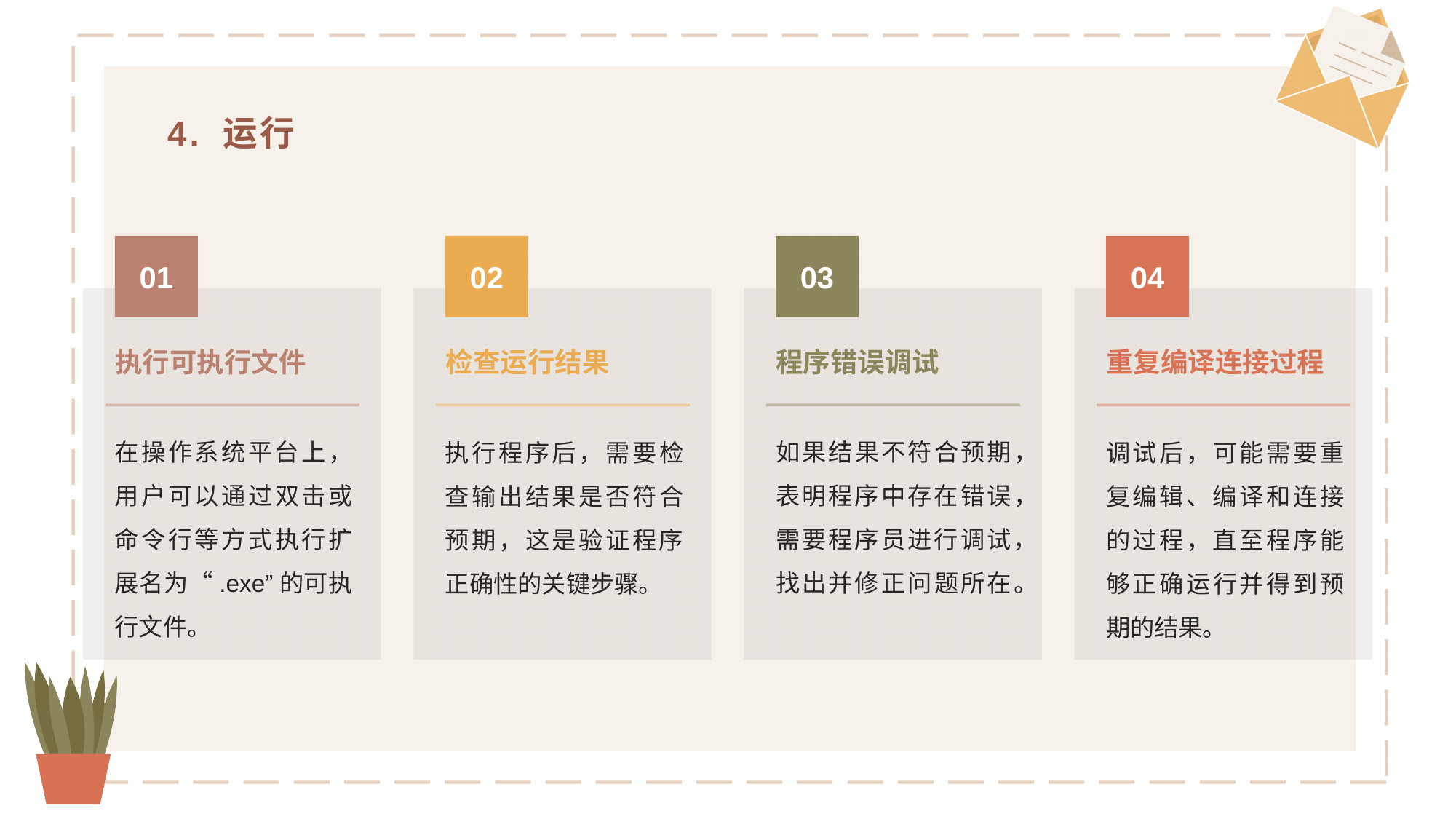

4. 运行
01
02
03
04

执行可执行文件
程序错误调试
检查运行结果
重复编译连接过程
在操作系统平台上，用户可以通过双击或命令行等方式执行扩展名为“.exe”的可执行文件。
如果结果不符合预期，表明程序中存在错误，需要程序员进行调试，找出并修正问题所在。
执行程序后，需要检查输出结果是否符合预期，这是验证程序正确性的关键步骤。
调试后，可能需要重复编辑、编译和连接的过程，直至程序能够正确运行并得到预期的结果。